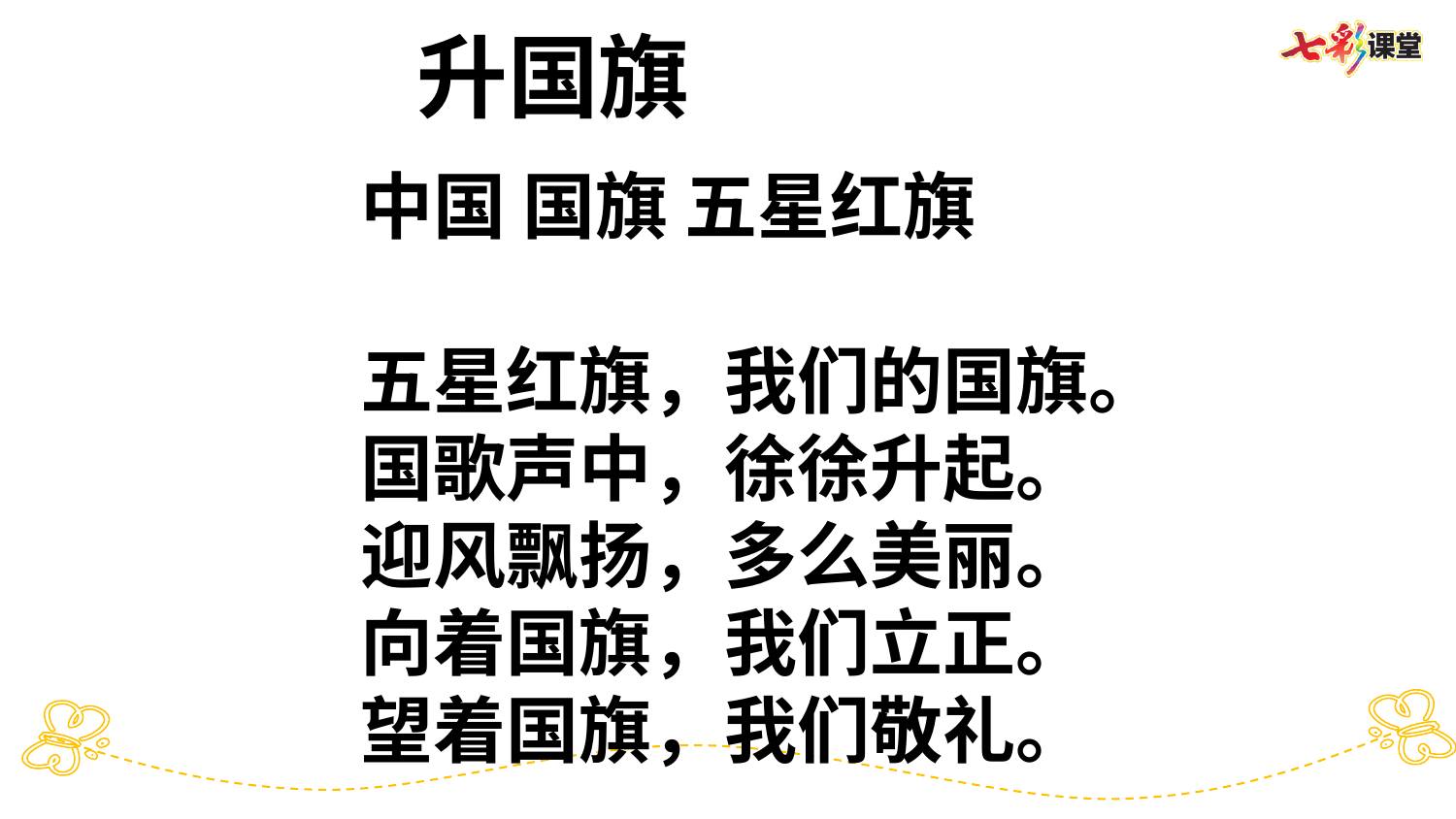

升国旗
中国 国旗 五星红旗

五星红旗，我们的国旗。
国歌声中，徐徐升起。
迎风飘扬，多么美丽。
向着国旗，我们立正。
望着国旗，我们敬礼。